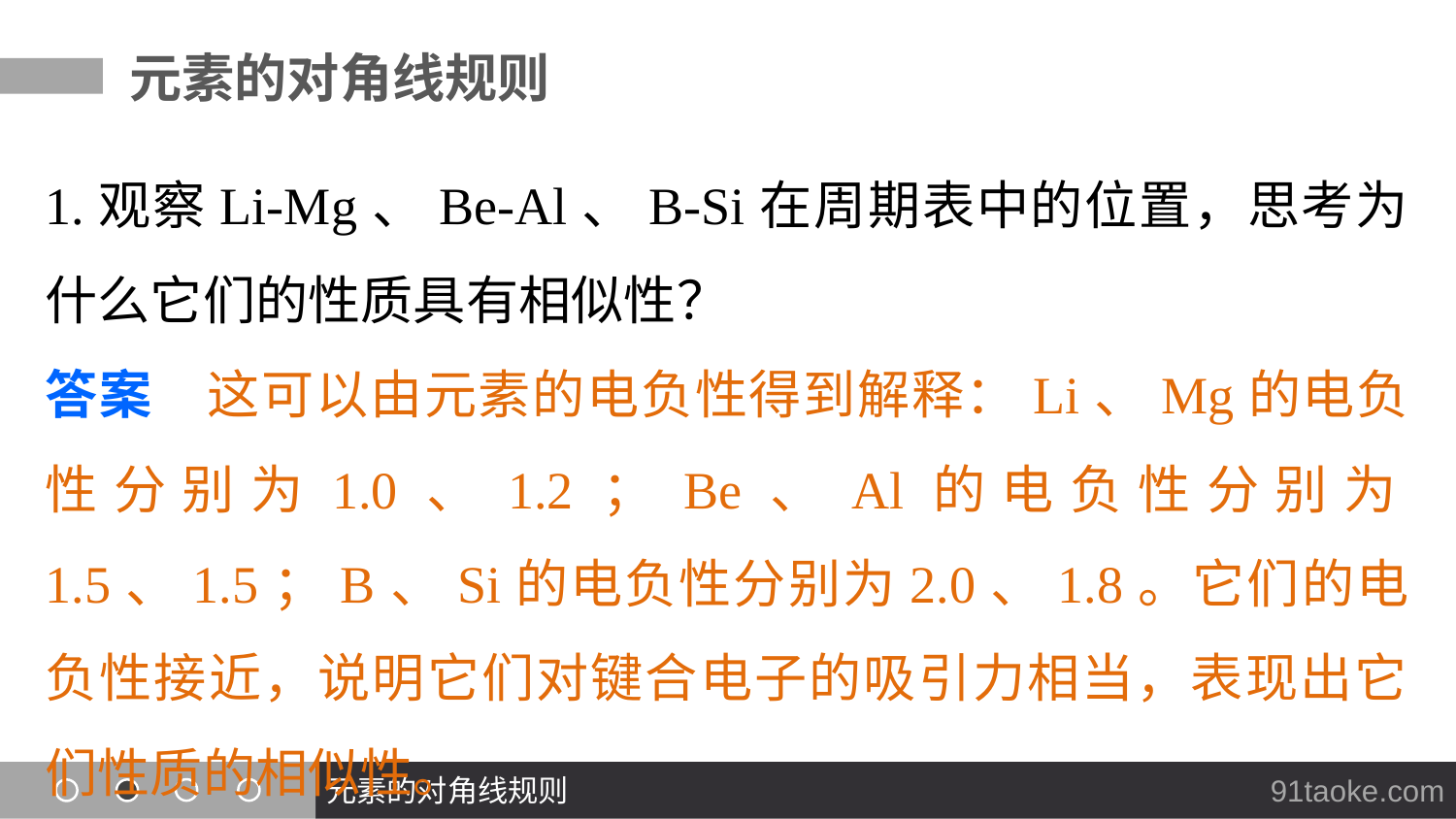

元素的对角线规则

1.观察Li­-Mg、Be-­Al、B-­Si在周期表中的位置，思考为什么它们的性质具有相似性？
答案　这可以由元素的电负性得到解释：Li、Mg的电负性分别为1.0、1.2；Be、Al的电负性分别为1.5、1.5；B、Si的电负性分别为2.0、1.8。它们的电负性接近，说明它们对键合电子的吸引力相当，表现出它们性质的相似性。